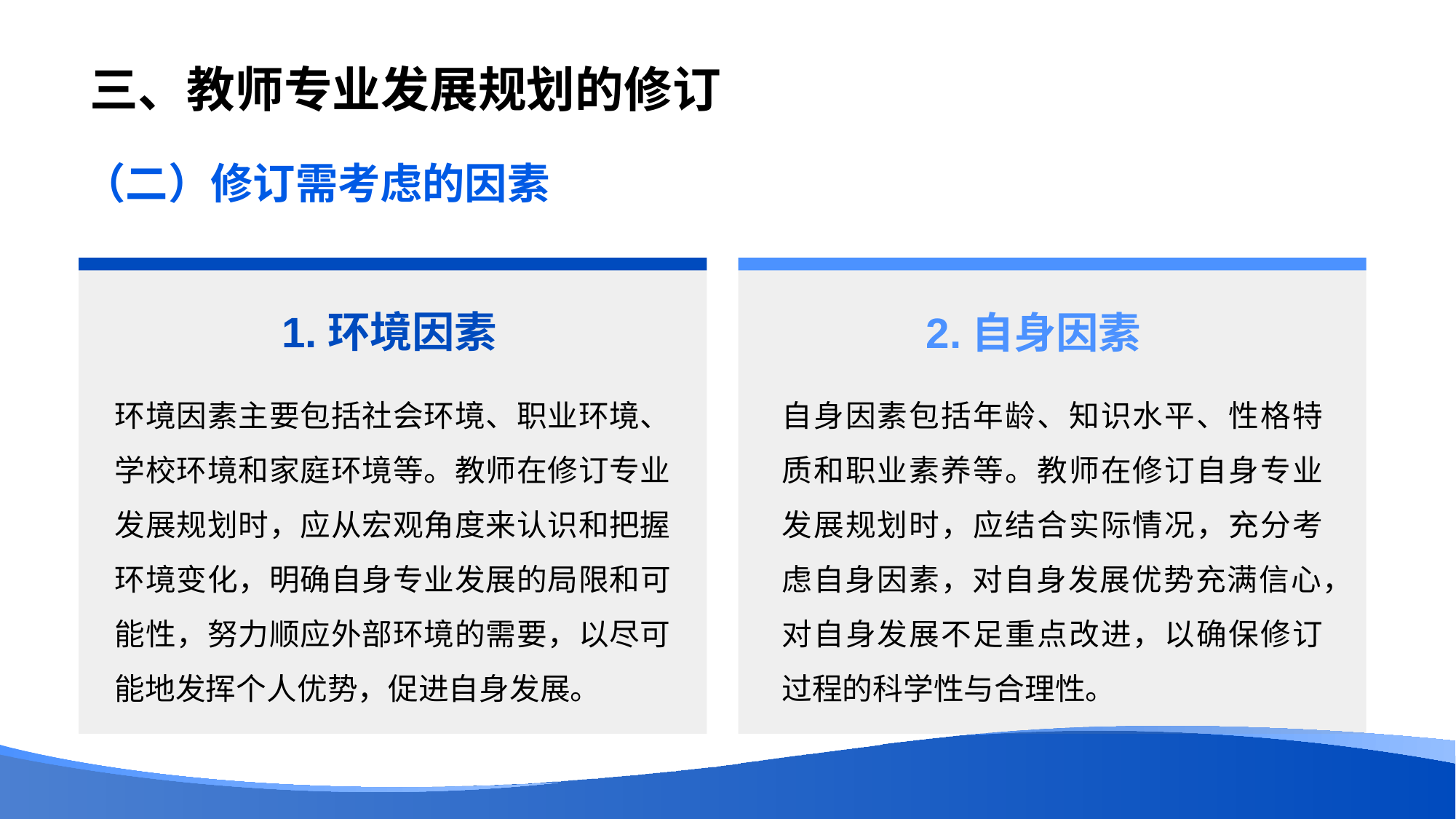

# 三、教师专业发展规划的修订

（二）修订需考虑的因素

1.环境因素
2.自身因素

环境因素主要包括社会环境、职业环境、学校环境和家庭环境等。教师在修订专业发展规划时，应从宏观角度来认识和把握环境变化，明确自身专业发展的局限和可能性，努力顺应外部环境的需要，以尽可能地发挥个人优势，促进自身发展。
自身因素包括年龄、知识水平、性格特质和职业素养等。教师在修订自身专业发展规划时，应结合实际情况，充分考虑自身因素，对自身发展优势充满信心，对自身发展不足重点改进，以确保修订过程的科学性与合理性。